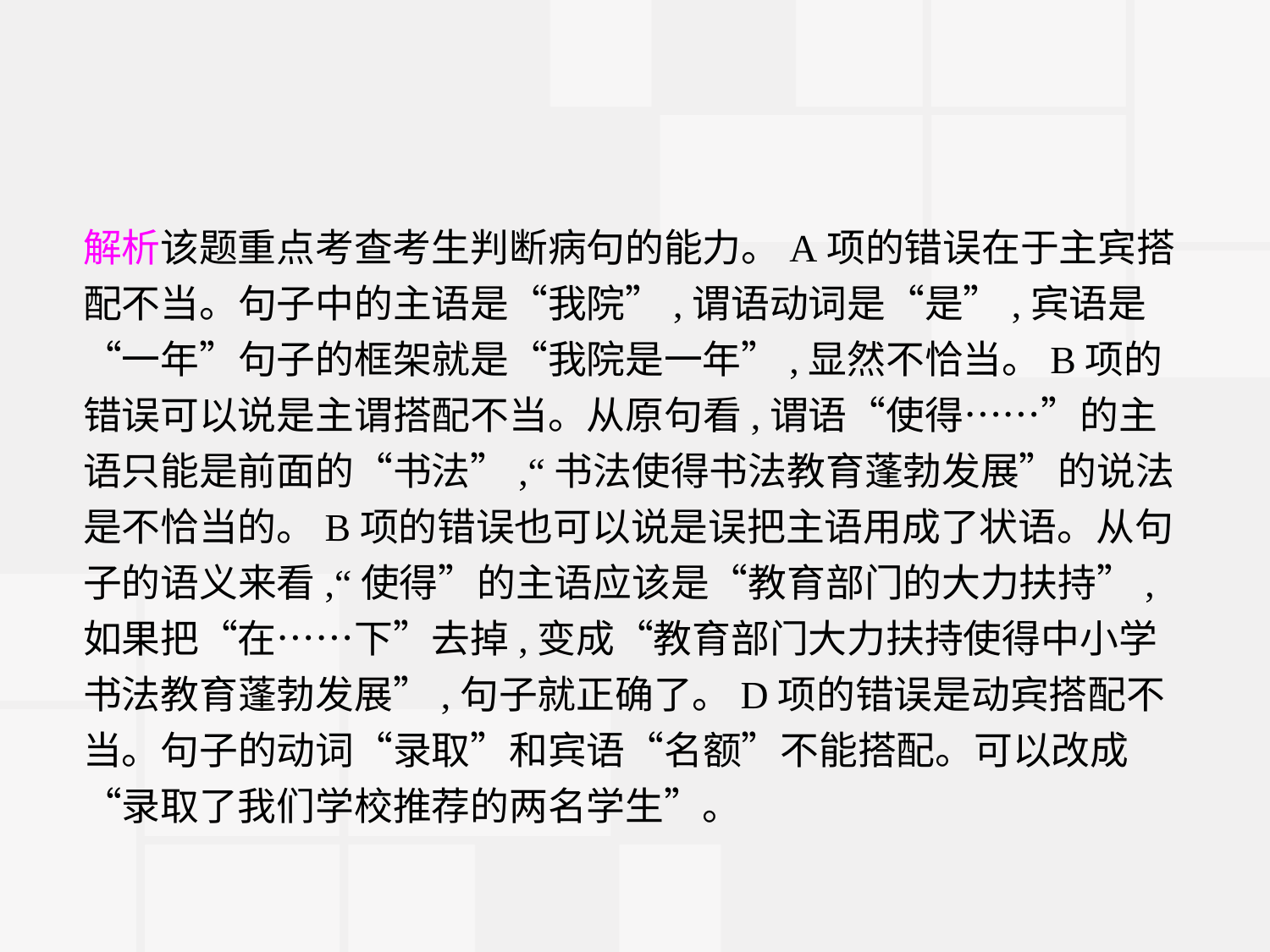

解析该题重点考查考生判断病句的能力。A项的错误在于主宾搭配不当。句子中的主语是“我院”,谓语动词是“是”,宾语是“一年”句子的框架就是“我院是一年”,显然不恰当。B项的错误可以说是主谓搭配不当。从原句看,谓语“使得……”的主语只能是前面的“书法”,“书法使得书法教育蓬勃发展”的说法是不恰当的。B项的错误也可以说是误把主语用成了状语。从句子的语义来看,“使得”的主语应该是“教育部门的大力扶持”,如果把“在……下”去掉,变成“教育部门大力扶持使得中小学书法教育蓬勃发展”,句子就正确了。D项的错误是动宾搭配不当。句子的动词“录取”和宾语“名额”不能搭配。可以改成“录取了我们学校推荐的两名学生”。